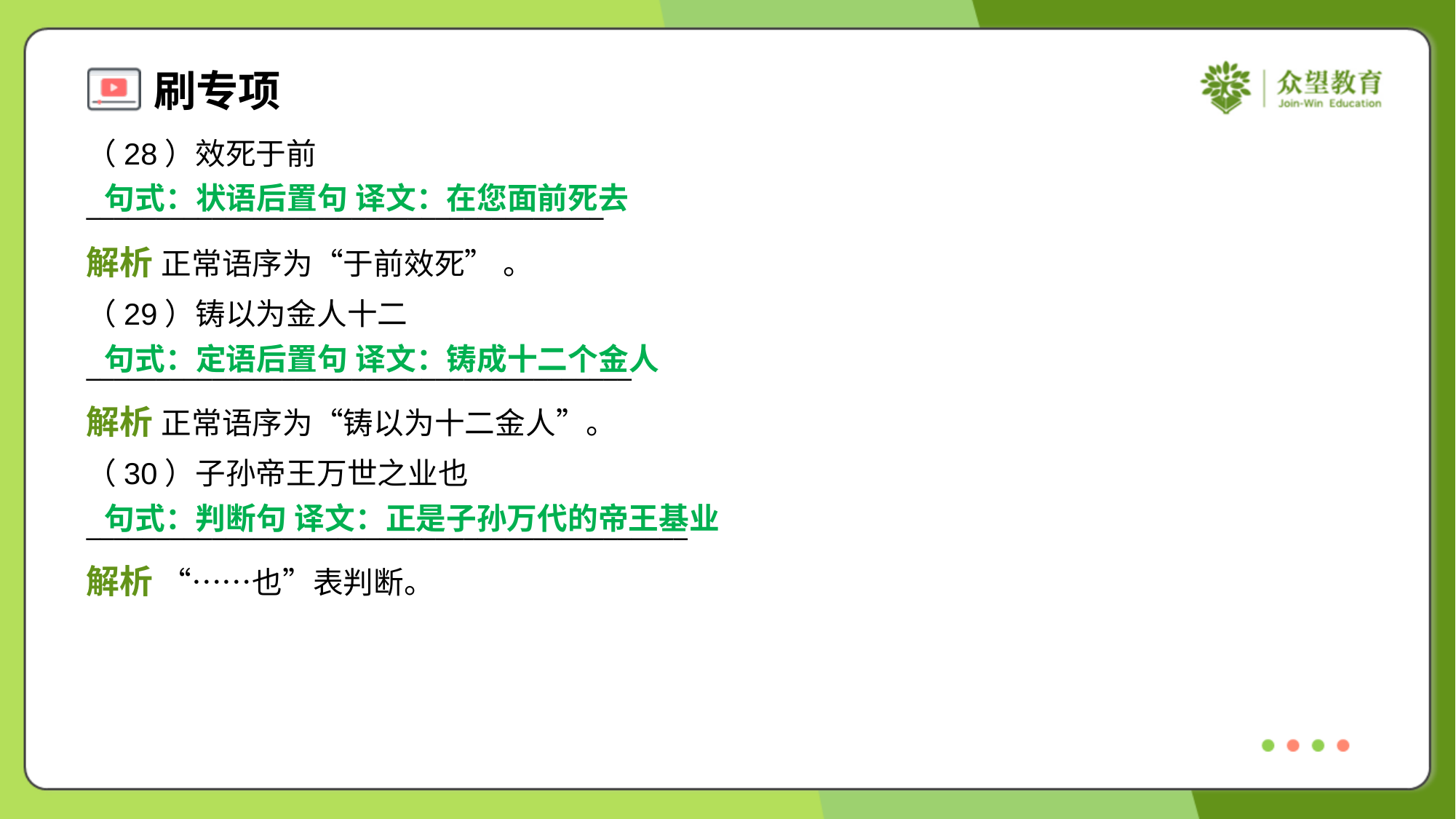

（28）效死于前
_____________________________________
句式：状语后置句 译文：在您面前死去
解析 正常语序为“于前效死” 。
（29）铸以为金人十二
_______________________________________
句式：定语后置句 译文：铸成十二个金人
解析 正常语序为“铸以为十二金人”。
（30）子孙帝王万世之业也
___________________________________________
句式：判断句 译文：正是子孙万代的帝王基业
解析 “……也”表判断。